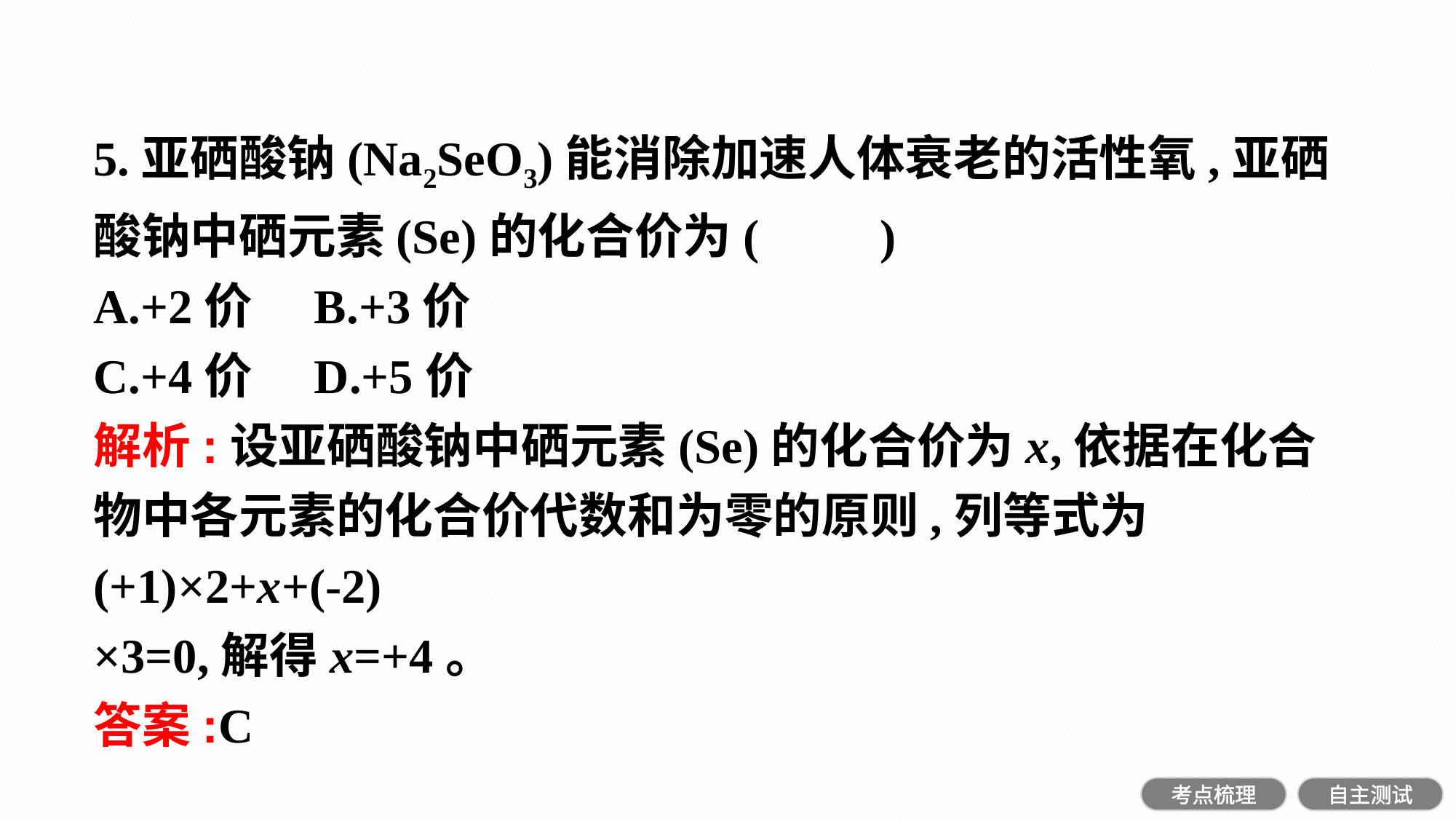

5.亚硒酸钠(Na2SeO3)能消除加速人体衰老的活性氧,亚硒酸钠中硒元素(Se)的化合价为(　　)
A.+2价	B.+3价
C.+4价	D.+5价
解析:设亚硒酸钠中硒元素(Se)的化合价为x,依据在化合物中各元素的化合价代数和为零的原则,列等式为(+1)×2+x+(-2)
×3=0,解得x=+4。
答案:C